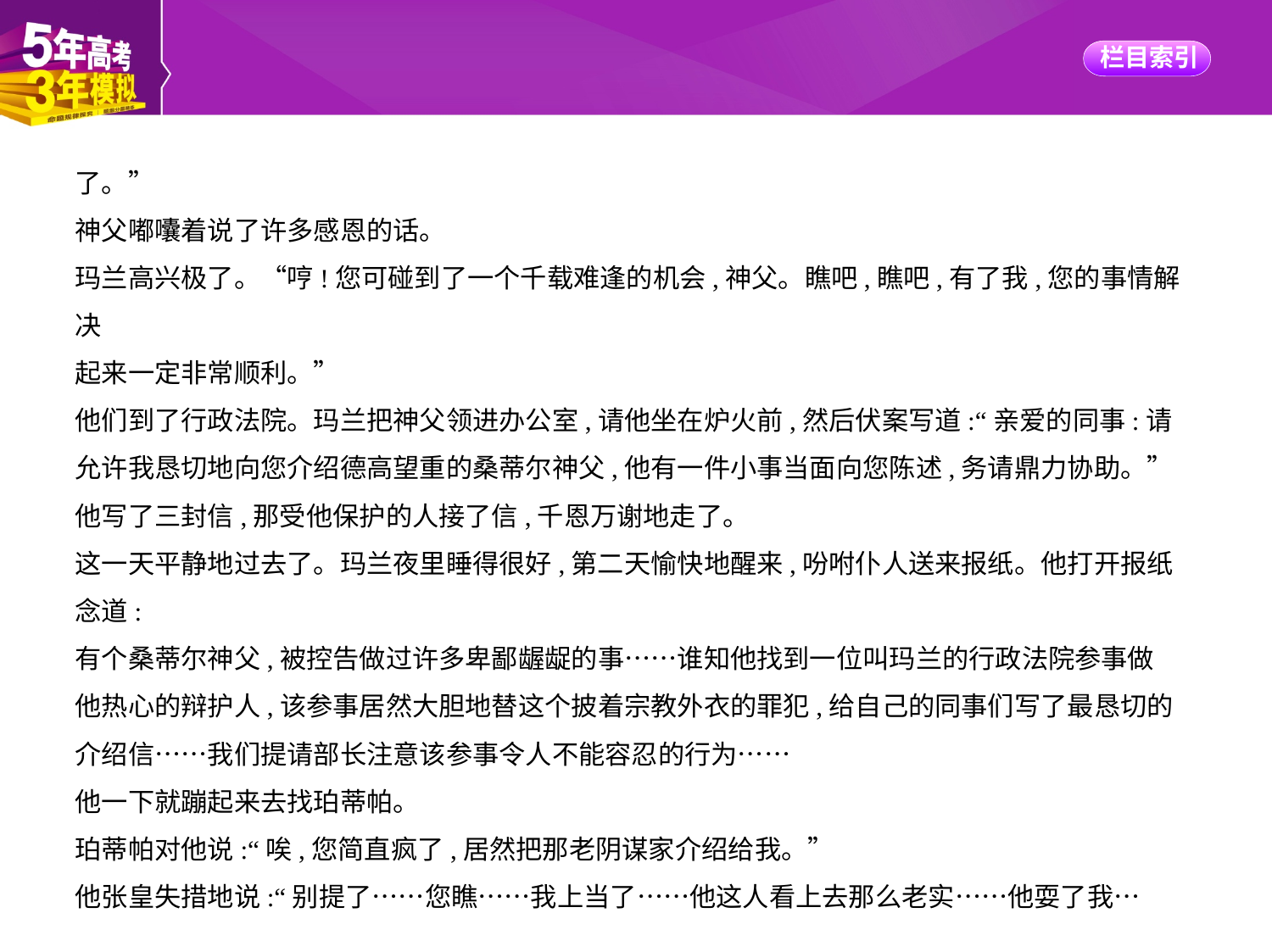

了。”
神父嘟囔着说了许多感恩的话。
玛兰高兴极了。“哼!您可碰到了一个千载难逢的机会,神父。瞧吧,瞧吧,有了我,您的事情解决
起来一定非常顺利。”
他们到了行政法院。玛兰把神父领进办公室,请他坐在炉火前,然后伏案写道:“亲爱的同事:请
允许我恳切地向您介绍德高望重的桑蒂尔神父,他有一件小事当面向您陈述,务请鼎力协助。”
他写了三封信,那受他保护的人接了信,千恩万谢地走了。
这一天平静地过去了。玛兰夜里睡得很好,第二天愉快地醒来,吩咐仆人送来报纸。他打开报纸
念道:
有个桑蒂尔神父,被控告做过许多卑鄙龌龊的事……谁知他找到一位叫玛兰的行政法院参事做
他热心的辩护人,该参事居然大胆地替这个披着宗教外衣的罪犯,给自己的同事们写了最恳切的
介绍信……我们提请部长注意该参事令人不能容忍的行为……
他一下就蹦起来去找珀蒂帕。
珀蒂帕对他说:“唉,您简直疯了,居然把那老阴谋家介绍给我。”
他张皇失措地说:“别提了……您瞧……我上当了……他这人看上去那么老实……他耍了我…